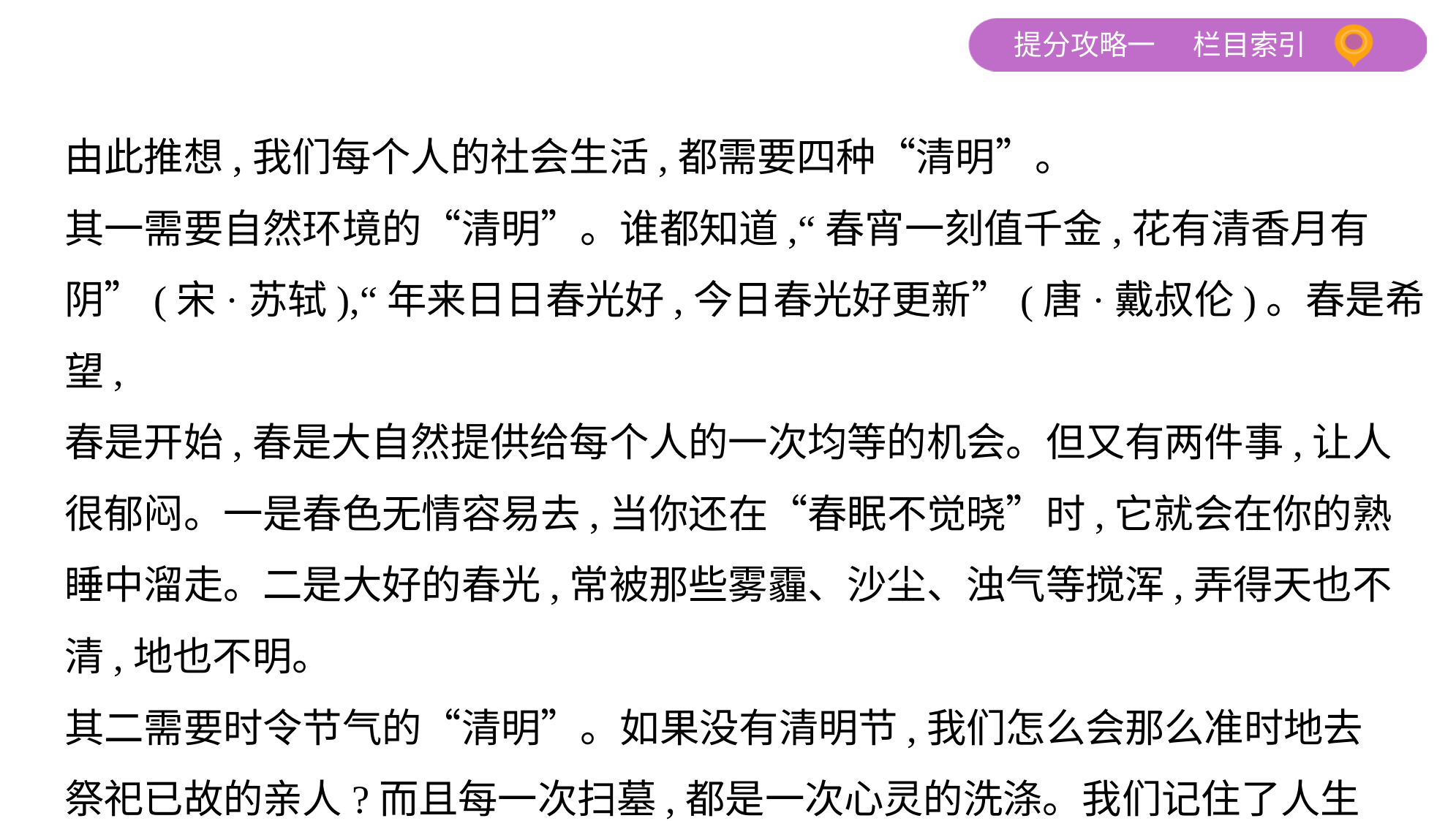

由此推想,我们每个人的社会生活,都需要四种“清明”。
其一需要自然环境的“清明”。谁都知道,“春宵一刻值千金,花有清香月有
阴”(宋·苏轼),“年来日日春光好,今日春光好更新”(唐·戴叔伦)。春是希望,
春是开始,春是大自然提供给每个人的一次均等的机会。但又有两件事,让人
很郁闷。一是春色无情容易去,当你还在“春眠不觉晓”时,它就会在你的熟
睡中溜走。二是大好的春光,常被那些雾霾、沙尘、浊气等搅浑,弄得天也不
清,地也不明。
其二需要时令节气的“清明”。如果没有清明节,我们怎么会那么准时地去
祭祀已故的亲人?而且每一次扫墓,都是一次心灵的洗涤。我们记住了人生